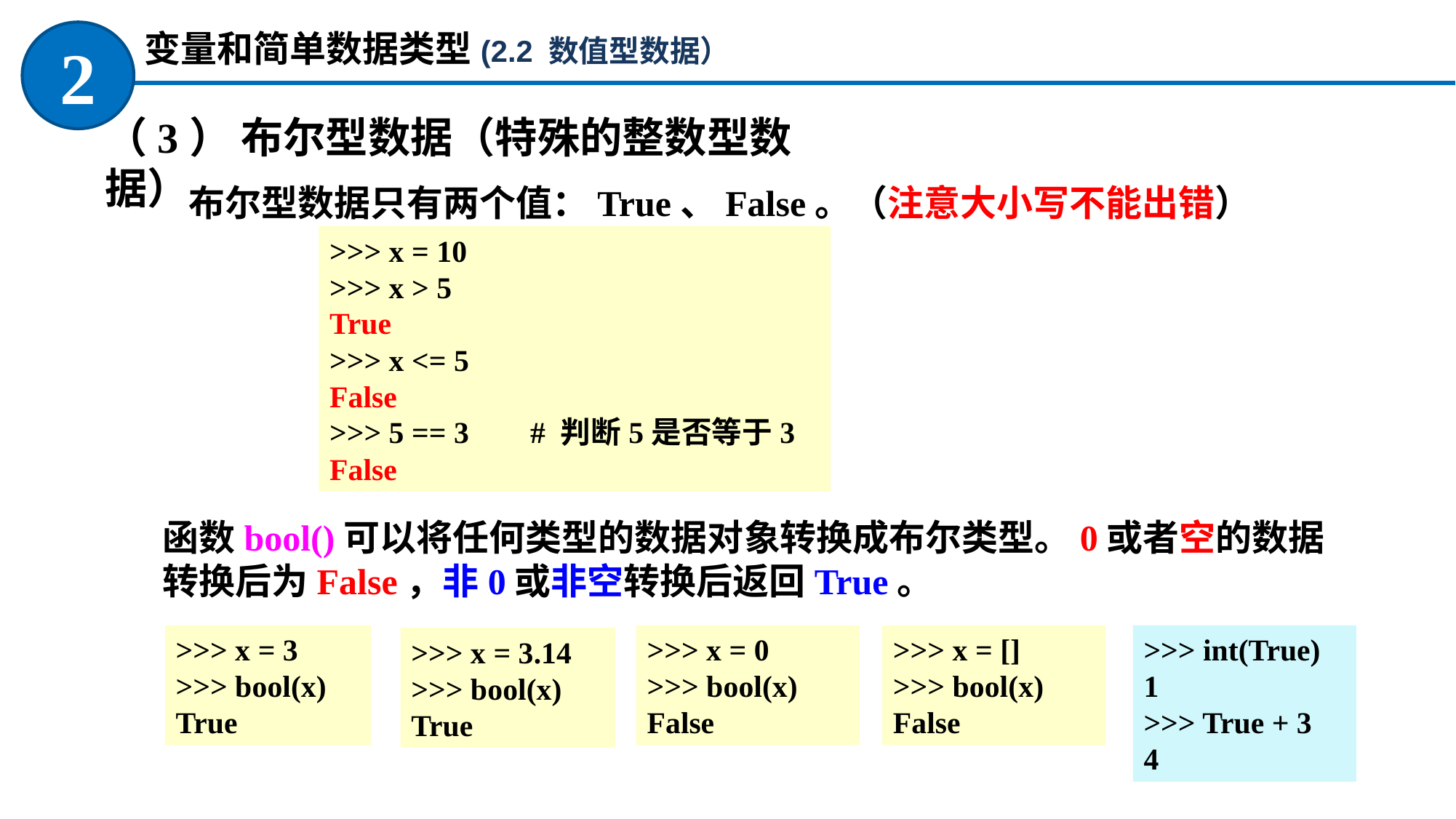

变量和简单数据类型(2.2 数值型数据）
2
（3） 布尔型数据（特殊的整数型数据）
布尔型数据只有两个值：True、False。（注意大小写不能出错）
>>> x = 10
>>> x > 5
True
>>> x <= 5
False
>>> 5 == 3        # 判断5是否等于3
False
函数bool()可以将任何类型的数据对象转换成布尔类型。0或者空的数据转换后为False，非0或非空转换后返回True。
>>> int(True)
1
>>> True + 3
4
>>> x = 3
>>> bool(x)
True
>>> x = 0
>>> bool(x)
False
>>> x = []
>>> bool(x)
False
>>> x = 3.14
>>> bool(x)
True